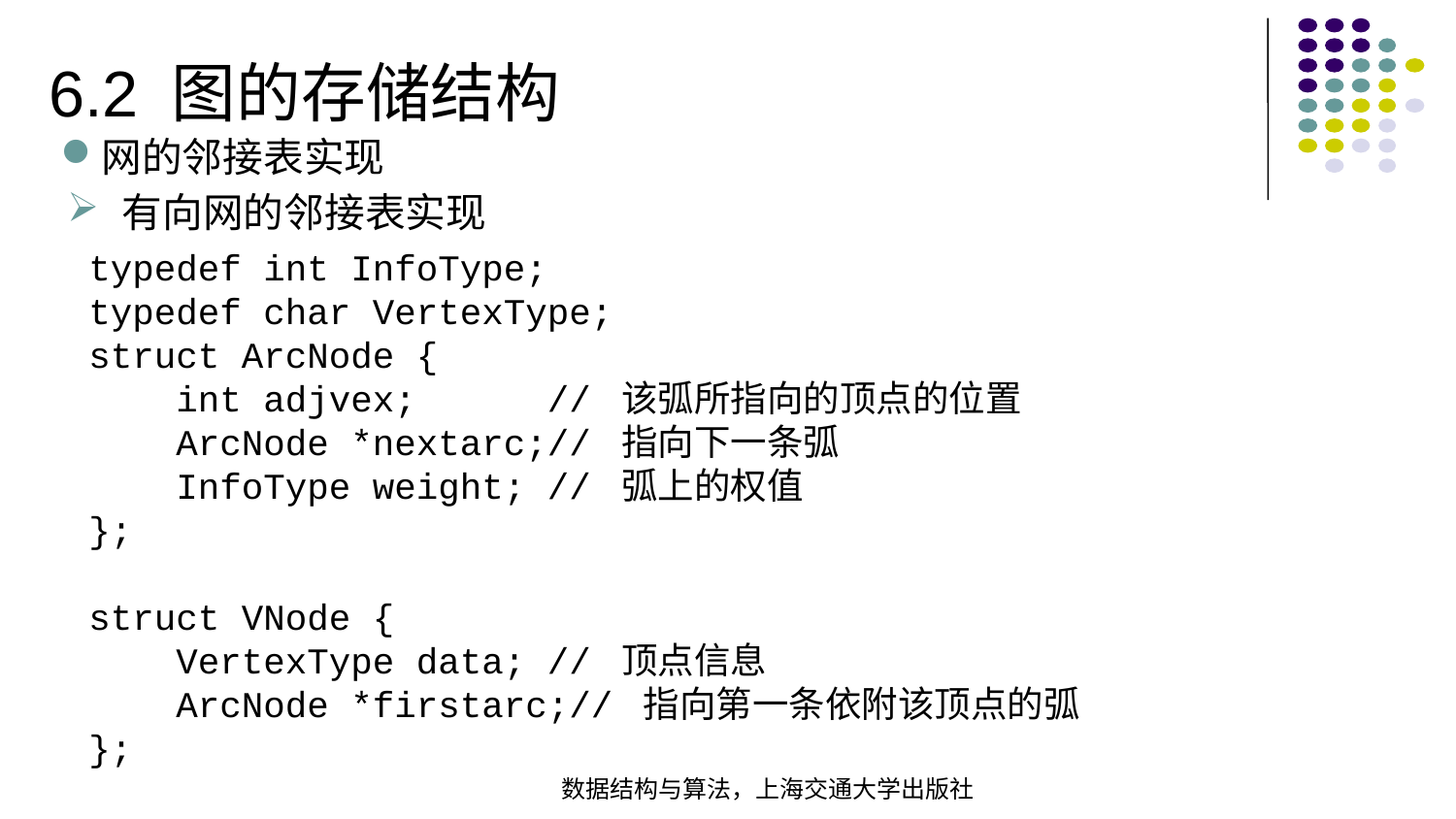

6.2 图的存储结构
网的邻接表实现
有向网的邻接表实现
typedef int InfoType;typedef char VertexType;struct ArcNode {    int adjvex;      // 该弧所指向的顶点的位置    ArcNode *nextarc;// 指向下一条弧    InfoType weight; // 弧上的权值 }; struct VNode {    VertexType data; // 顶点信息    ArcNode *firstarc;// 指向第一条依附该顶点的弧};